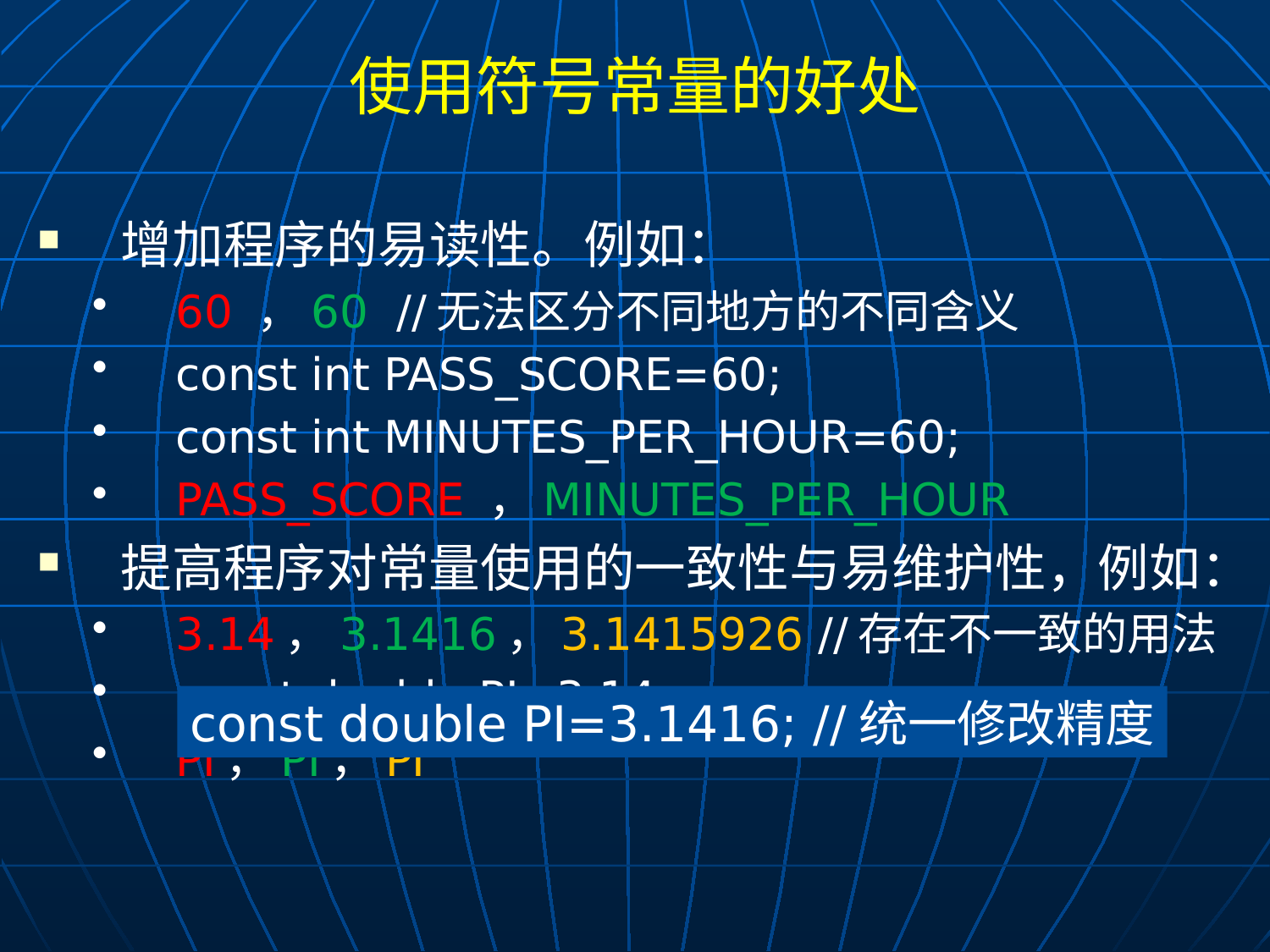

# 使用符号常量的好处
增加程序的易读性。例如：
60 ，60  //无法区分不同地方的不同含义
const int PASS_SCORE=60;
const int MINUTES_PER_HOUR=60;
PASS_SCORE ，MINUTES_PER_HOUR
提高程序对常量使用的一致性与易维护性，例如：
3.14，3.1416，3.1415926 //存在不一致的用法
const double PI=3.14;
PI，PI，PI
const double PI=3.1416; //统一修改精度